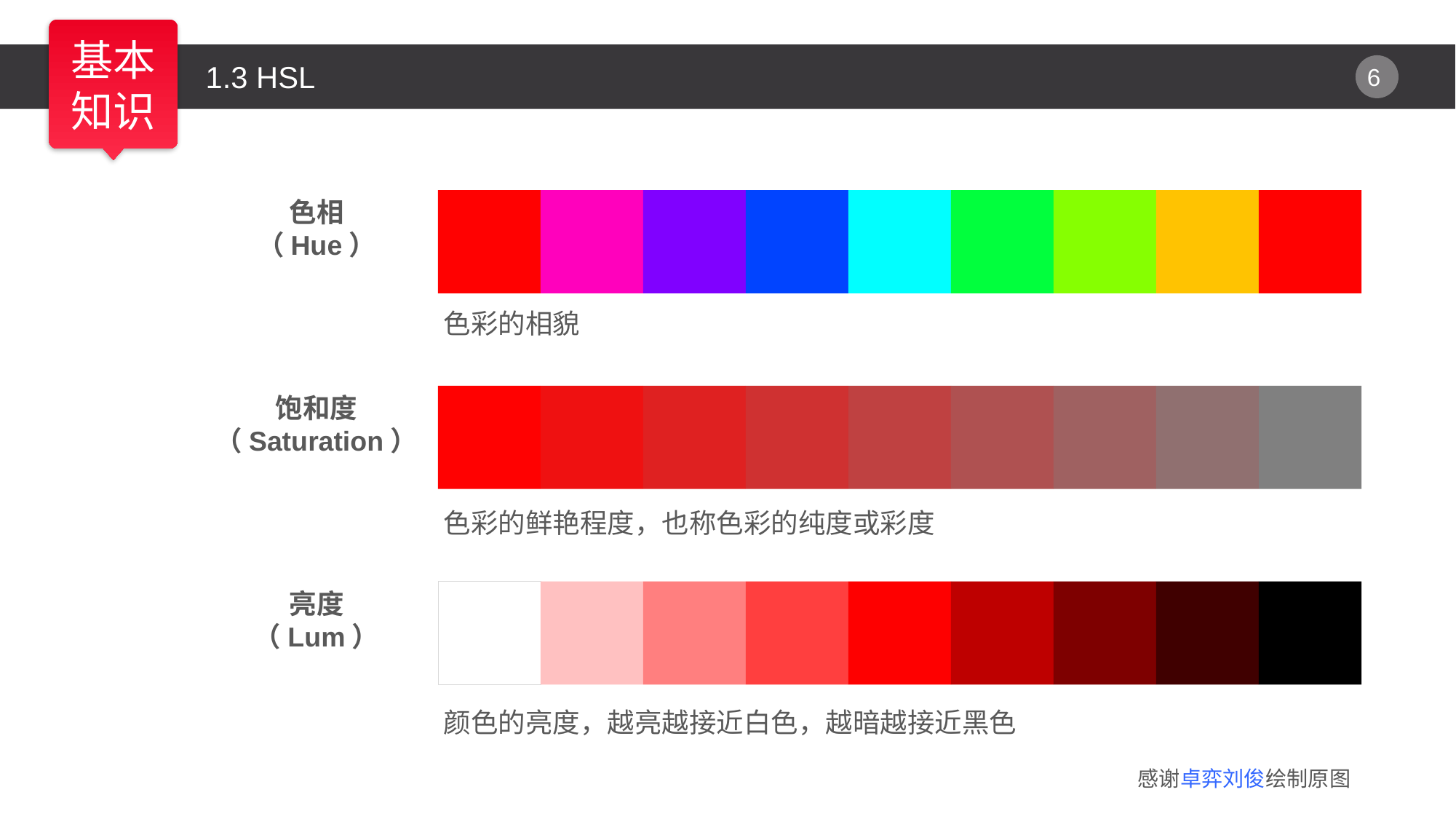

1.3 HSL
色相
（Hue）

色彩的相貌
饱和度（Saturation）

色彩的鲜艳程度，也称色彩的纯度或彩度
亮度
（Lum）

颜色的亮度，越亮越接近白色，越暗越接近黑色
感谢卓弈刘俊绘制原图